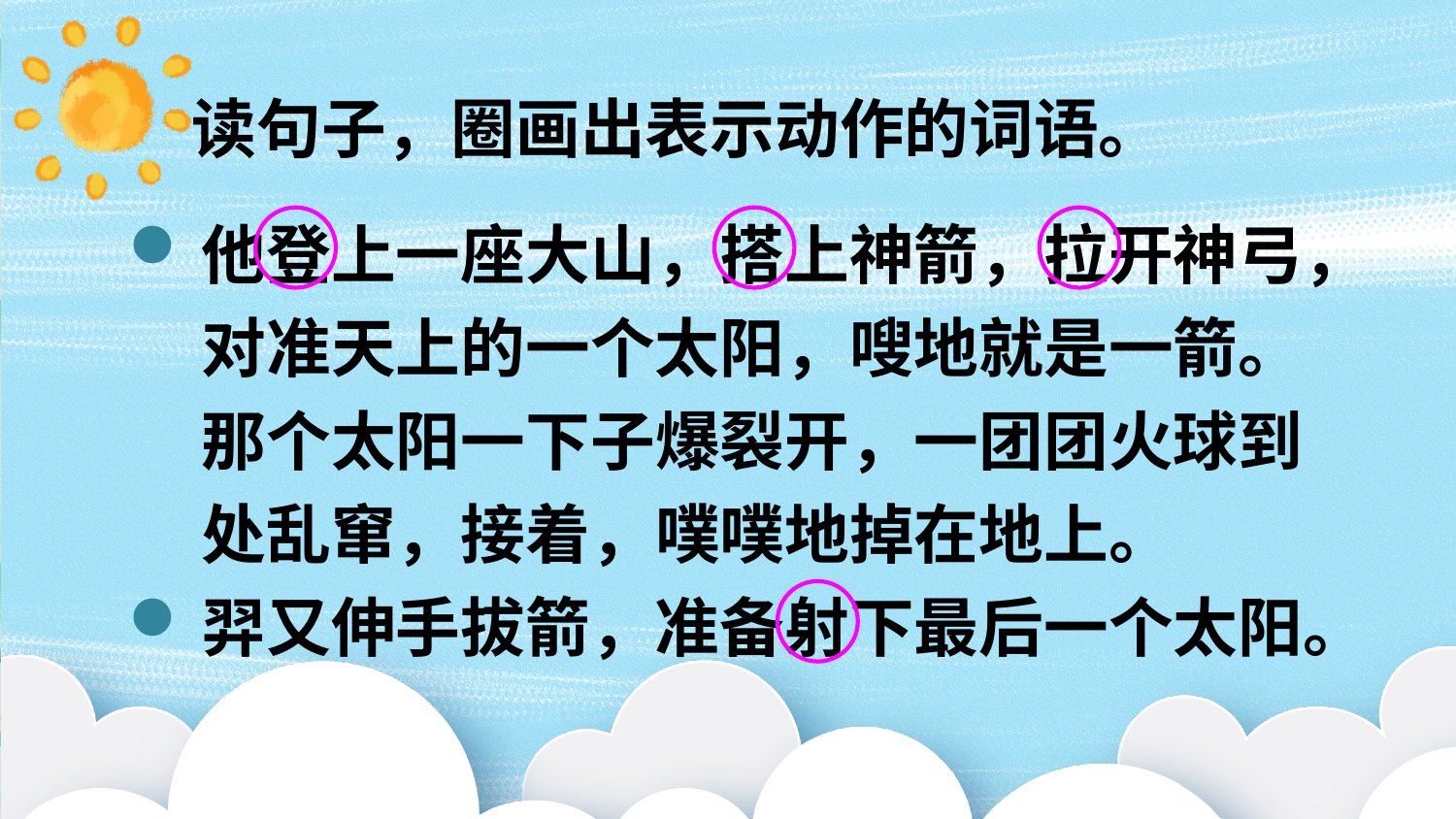

读句子，圈画出表示动作的词语。
他登上一座大山，搭上神箭，拉开神弓，对准天上的一个太阳，嗖地就是一箭。那个太阳一下子爆裂开，一团团火球到处乱窜，接着，噗噗地掉在地上。
羿又伸手拔箭，准备射下最后一个太阳。